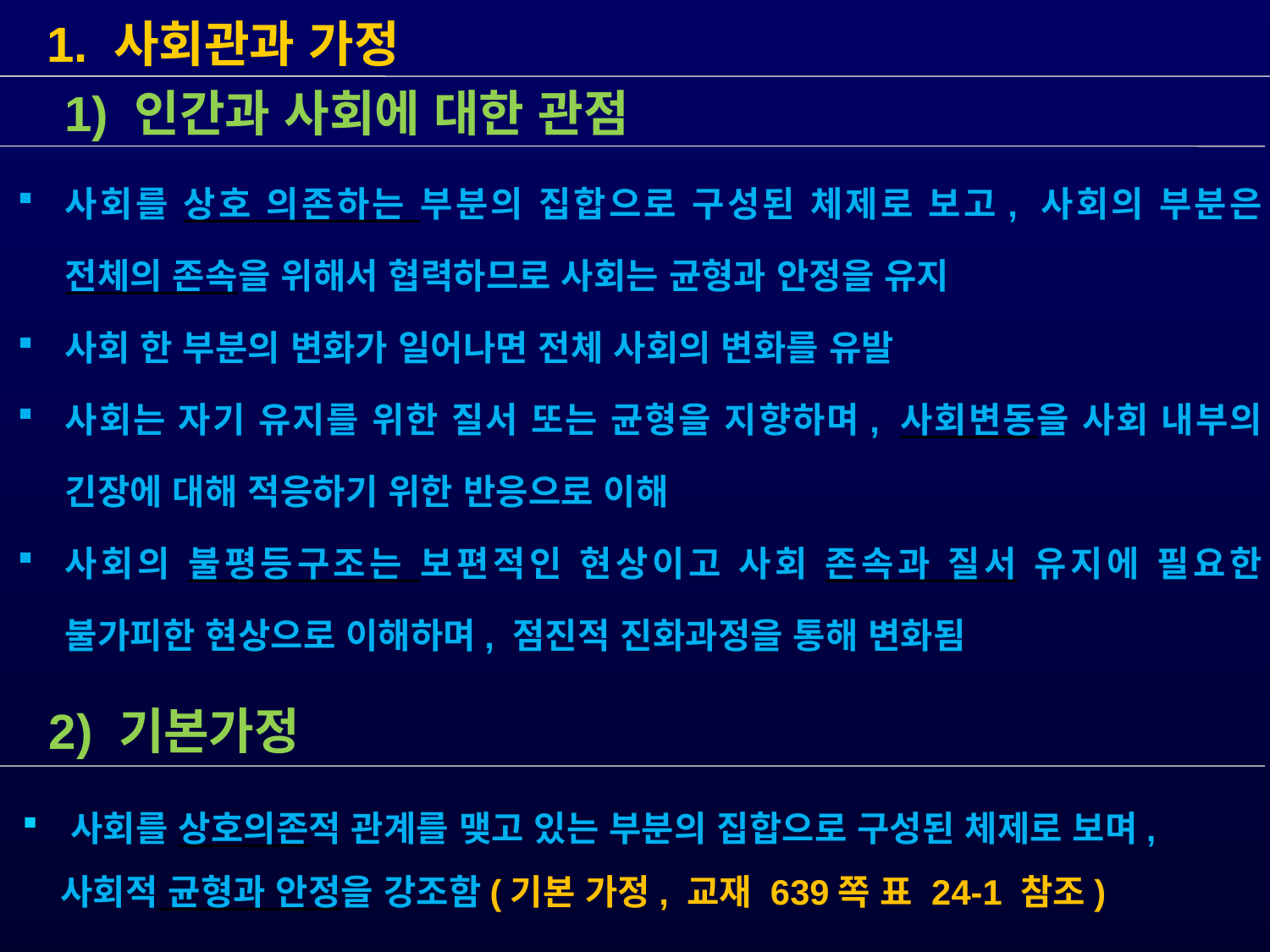

1. 사회관과 가정
 사회를 상호의존적 관계를 맺고 있는 부분의 집합으로 구성된 체제로 보며,
   사회적 균형과 안정을 강조함(기본 가정, 교재 639쪽 표 24-1 참조)

사회를 상호 의존하는 부분의 집합으로 구성된 체제로 보고, 사회의 부분은 전체의 존속을 위해서 협력하므로 사회는 균형과 안정을 유지
사회 한 부분의 변화가 일어나면 전체 사회의 변화를 유발
사회는 자기 유지를 위한 질서 또는 균형을 지향하며, 사회변동을 사회 내부의 긴장에 대해 적응하기 위한 반응으로 이해
사회의 불평등구조는 보편적인 현상이고 사회 존속과 질서 유지에 필요한 불가피한 현상으로 이해하며, 점진적 진화과정을 통해 변화됨

  1) 인간과 사회에 대한 관점
  2) 기본가정